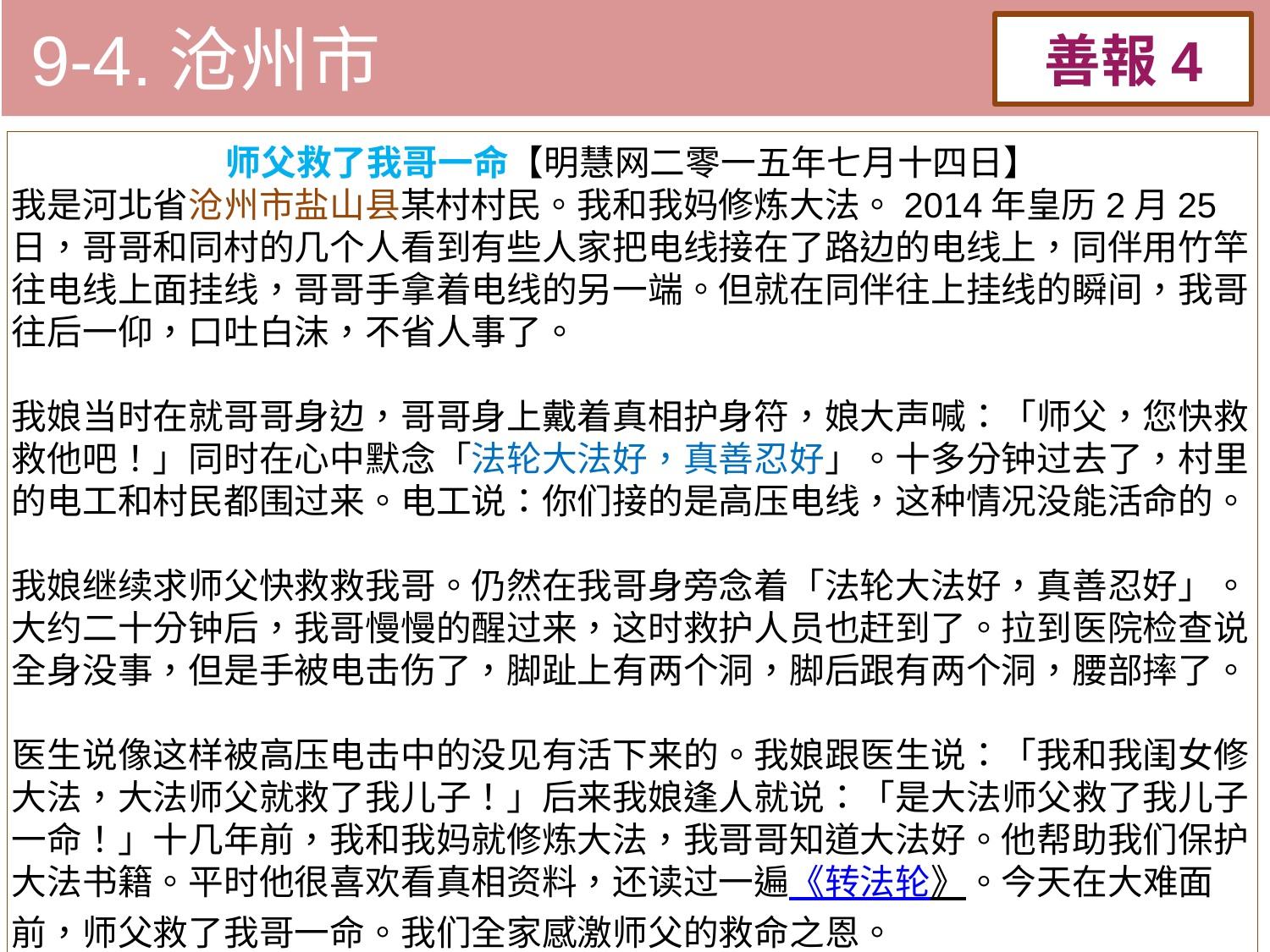

9-4.沧州市
善報4
11-3. XX市官員惡報實例
师父救了我哥一命【明慧网二零一五年七月十四日】
我是河北省沧州市盐山县某村村民。我和我妈修炼大法。2014年皇历2月25日，哥哥和同村的几个人看到有些人家把电线接在了路边的电线上，同伴用竹竿往电线上面挂线，哥哥手拿着电线的另一端。但就在同伴往上挂线的瞬间，我哥往后一仰，口吐白沫，不省人事了。

我娘当时在就哥哥身边，哥哥身上戴着真相护身符，娘大声喊：「师父，您快救救他吧！」同时在心中默念「法轮大法好，真善忍好」。十多分钟过去了，村里的电工和村民都围过来。电工说：你们接的是高压电线，这种情况没能活命的。

我娘继续求师父快救救我哥。仍然在我哥身旁念着「法轮大法好，真善忍好」。大约二十分钟后，我哥慢慢的醒过来，这时救护人员也赶到了。拉到医院检查说全身没事，但是手被电击伤了，脚趾上有两个洞，脚后跟有两个洞，腰部摔了。

医生说像这样被高压电击中的没见有活下来的。我娘跟医生说：「我和我闺女修大法，大法师父就救了我儿子！」后来我娘逢人就说：「是大法师父救了我儿子一命！」十几年前，我和我妈就修炼大法，我哥哥知道大法好。他帮助我们保护大法书籍。平时他很喜欢看真相资料，还读过一遍《转法轮》。今天在大难面前，师父救了我哥一命。我们全家感激师父的救命之恩。